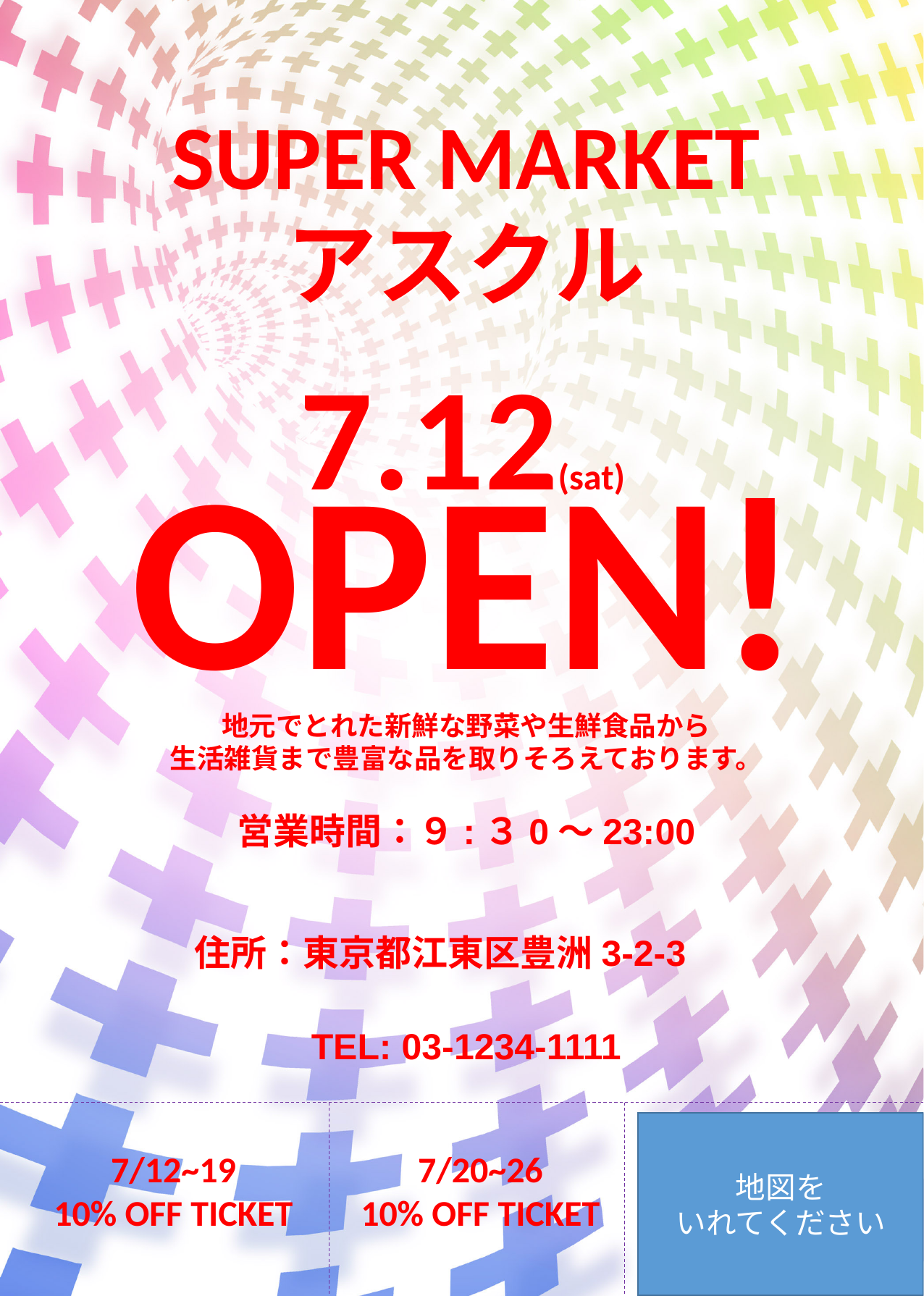

SUPER MARKET
アスクル
7.12(sat)
OPEN!
地元でとれた新鮮な野菜や生鮮食品から
生活雑貨まで豊富な品を取りそろえております。
営業時間：９:３0～23:00
住所：東京都江東区豊洲3-2-3
TEL: 03-1234-1111
地図を
いれてください
7/12~19
10% OFF TICKET
7/20~26
10% OFF TICKET